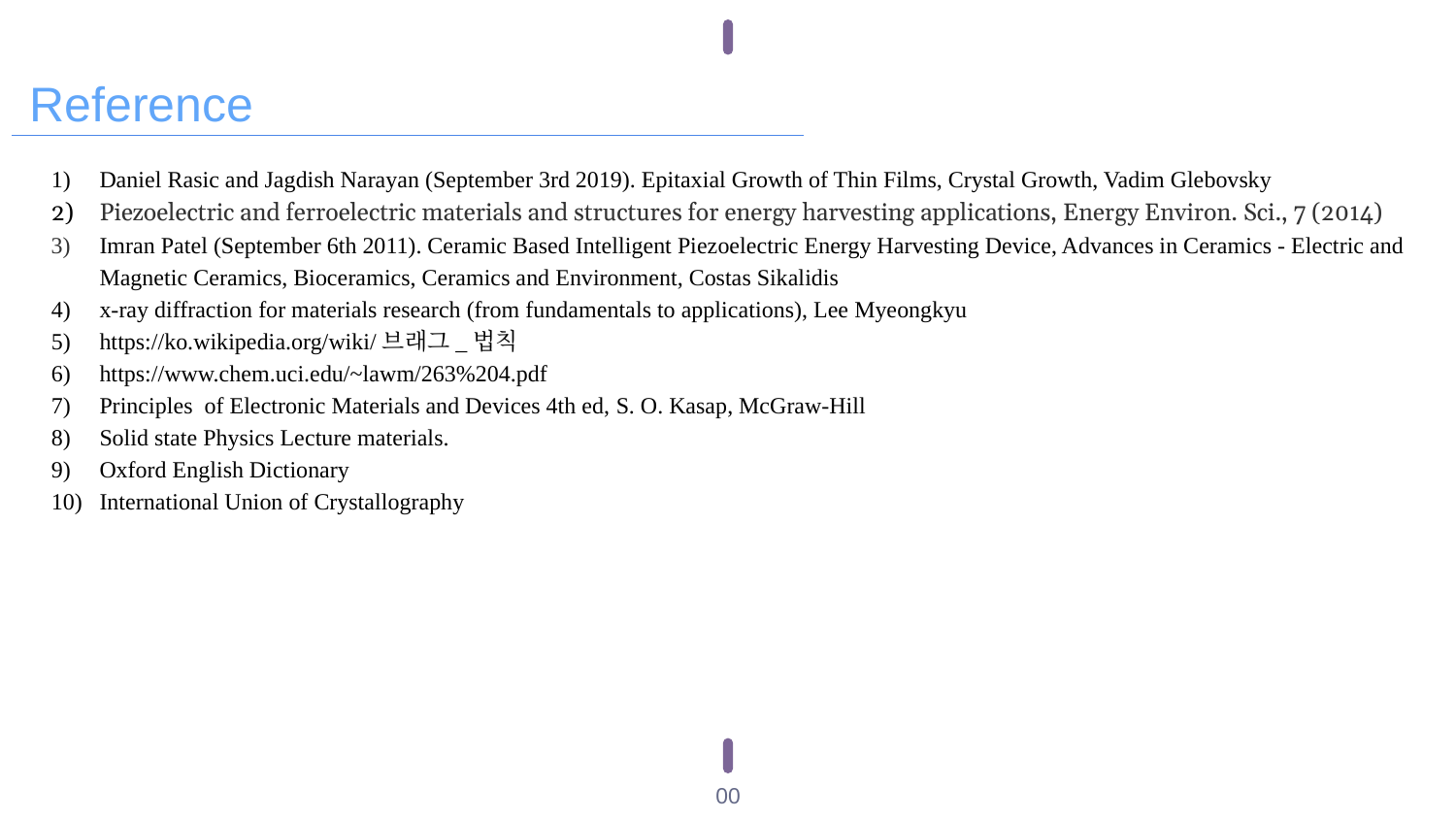

Reference
Daniel Rasic and Jagdish Narayan (September 3rd 2019). Epitaxial Growth of Thin Films, Crystal Growth, Vadim Glebovsky
Piezoelectric and ferroelectric materials and structures for energy harvesting applications, Energy Environ. Sci., 7 (2014)
Imran Patel (September 6th 2011). Ceramic Based Intelligent Piezoelectric Energy Harvesting Device, Advances in Ceramics - Electric and Magnetic Ceramics, Bioceramics, Ceramics and Environment, Costas Sikalidis
x-ray diffraction for materials research (from fundamentals to applications), Lee Myeongkyu
https://ko.wikipedia.org/wiki/브래그_법칙
https://www.chem.uci.edu/~lawm/263%204.pdf
Principles  of Electronic Materials and Devices 4th ed, S. O. Kasap, McGraw-Hill
Solid state Physics Lecture materials.
Oxford English Dictionary
International Union of Crystallography
00